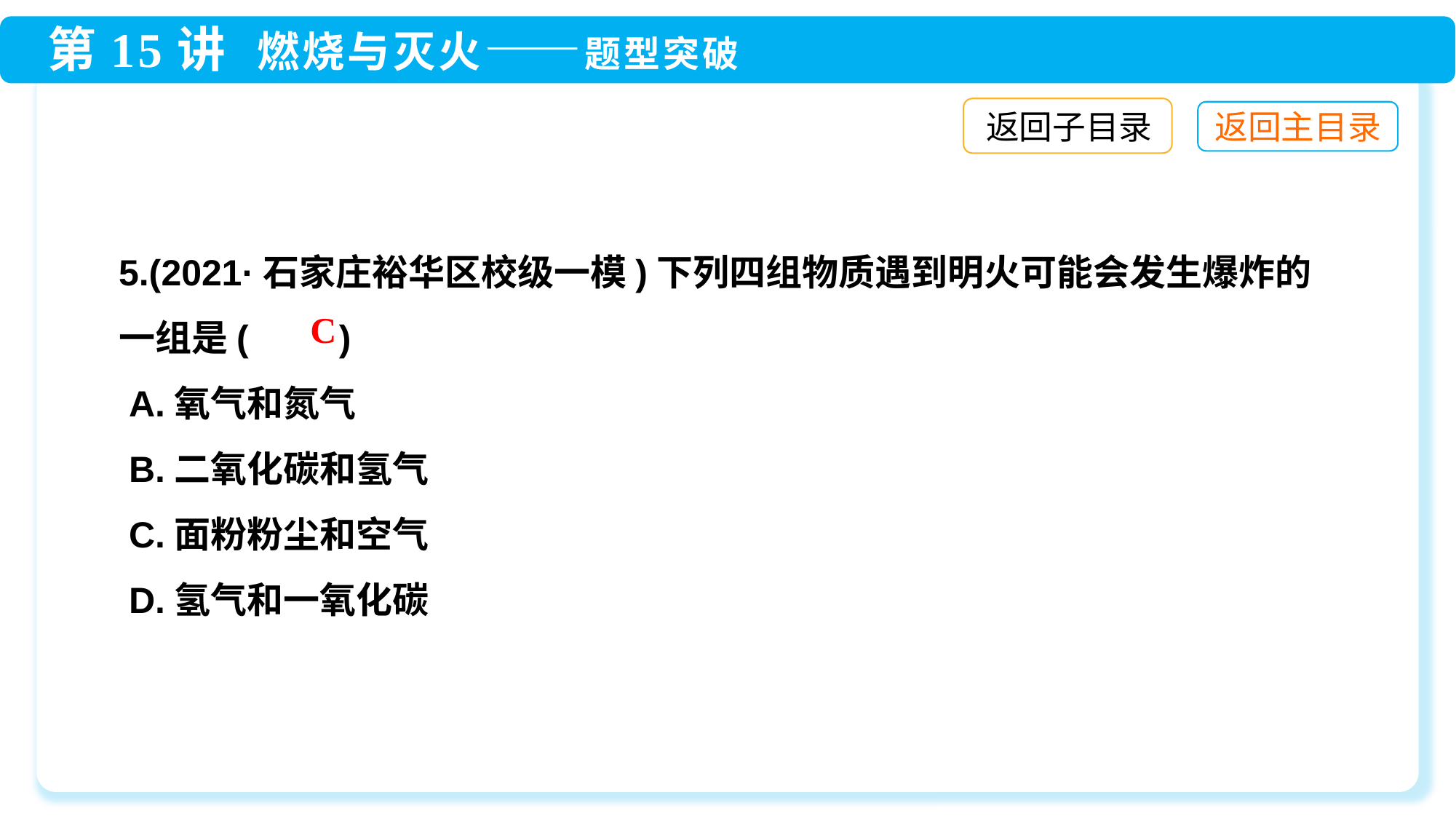

返回子目录
5.(2021·石家庄裕华区校级一模)下列四组物质遇到明火可能会发生爆炸的一组是(　　)
 A.氧气和氮气
 B.二氧化碳和氢气
 C.面粉粉尘和空气
 D.氢气和一氧化碳
C